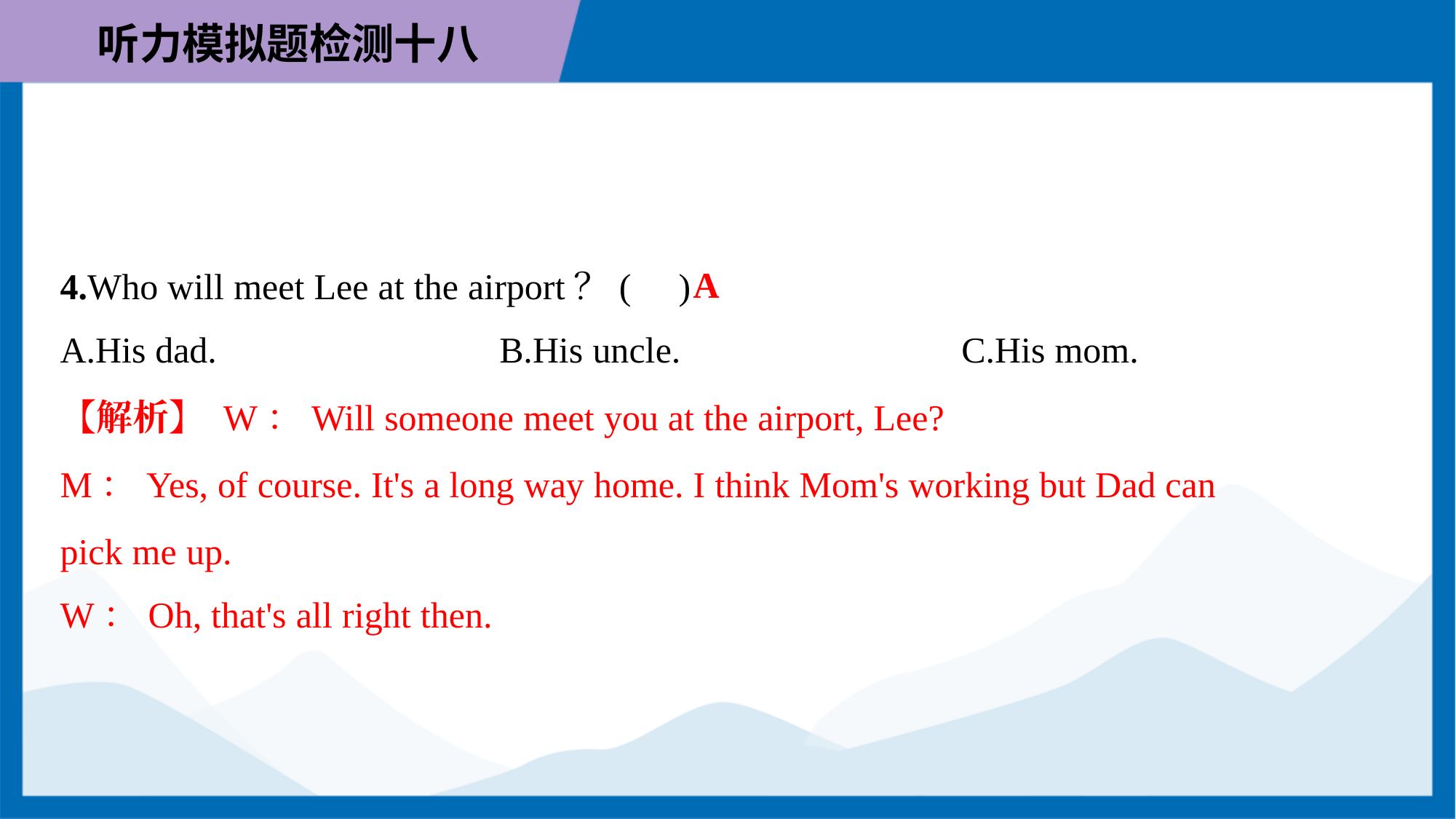

A
4.Who will meet Lee at the airport？(     )
A.His dad.	B.His uncle.	C.His mom.
【解析】 W：Will someone meet you at the airport, Lee?
M：Yes, of course. It's a long way home. I think Mom's working but Dad can
pick me up.
W：Oh, that's all right then.